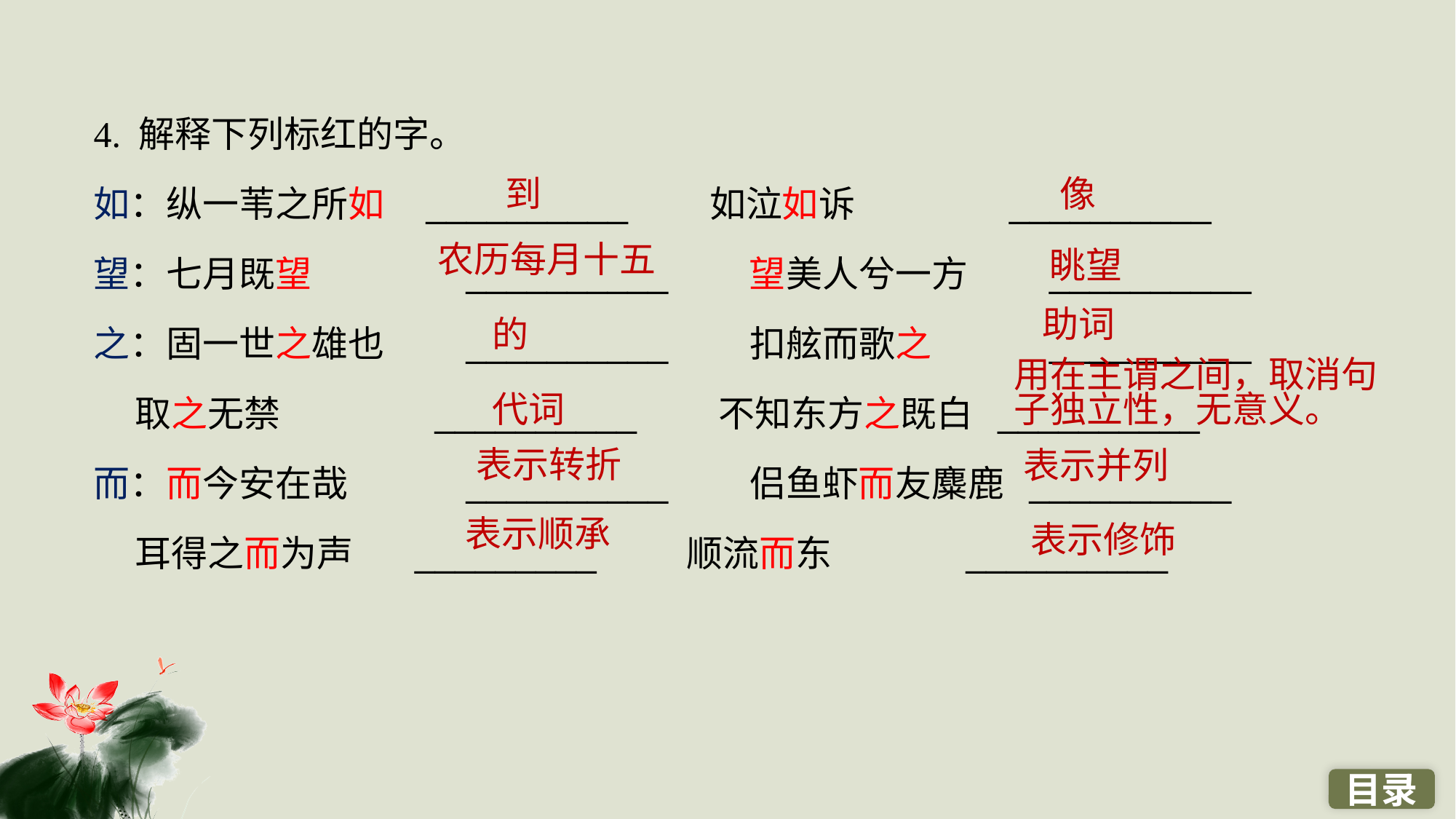

4. 解释下列标红的字。
如：纵一苇之所如    __________　　如泣如诉　　　　__________
望：七月既望　　　　__________　　望美人兮一方　　__________
之：固一世之雄也　　__________　　扣舷而歌之　　　__________
    取之无禁　　　　__________　　不知东方之既白  __________
而：而今安在哉　　　__________　　侣鱼虾而友麋鹿  __________
    耳得之而为声　  _________　　 顺流而东　　　  __________
到
像
农历每月十五
眺望
助词
的
用在主谓之间，取消句子独立性，无意义。
代词
表示转折
表示并列
表示顺承
表示修饰